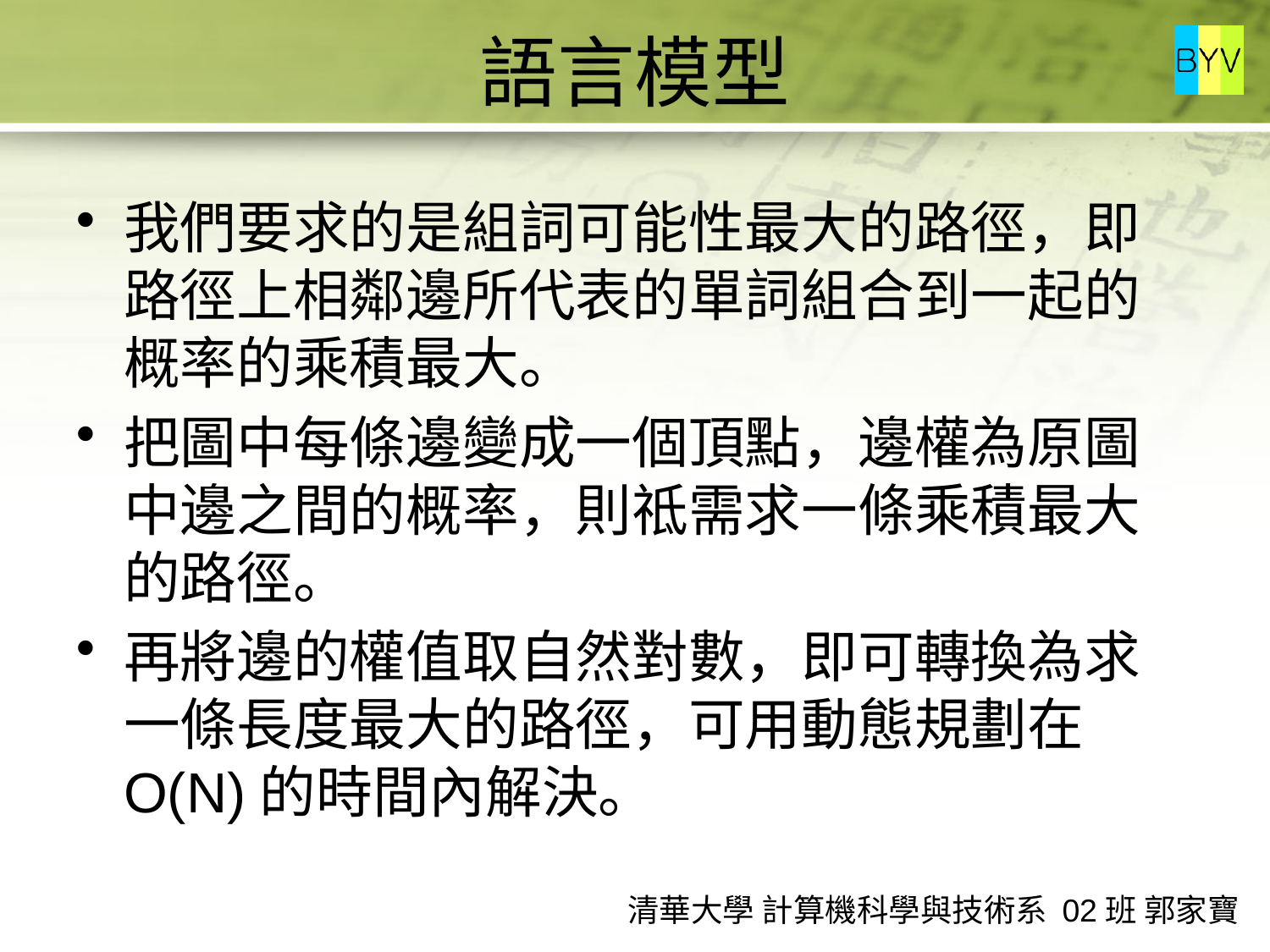

# 語言模型
我們要求的是組詞可能性最大的路徑，即路徑上相鄰邊所代表的單詞組合到一起的概率的乘積最大。
把圖中每條邊變成一個頂點，邊權為原圖中邊之間的概率，則祗需求一條乘積最大的路徑。
再將邊的權值取自然對數，即可轉換為求一條長度最大的路徑，可用動態規劃在O(N)的時間內解決。